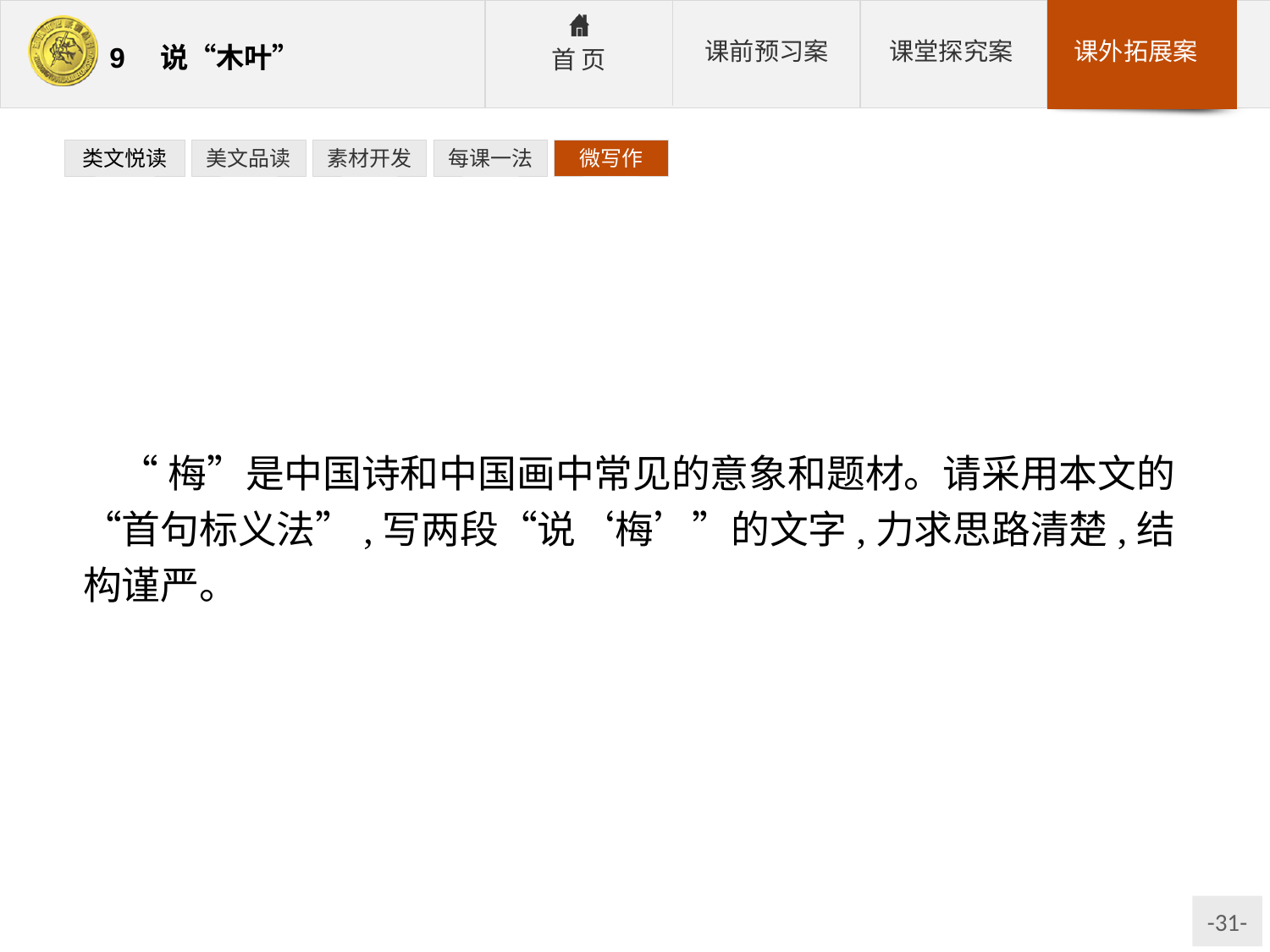

类文悦读
美文品读
素材开发
每课一法
微写作
“梅”是中国诗和中国画中常见的意象和题材。请采用本文的“首句标义法”,写两段“说‘梅’”的文字,力求思路清楚,结构谨严。